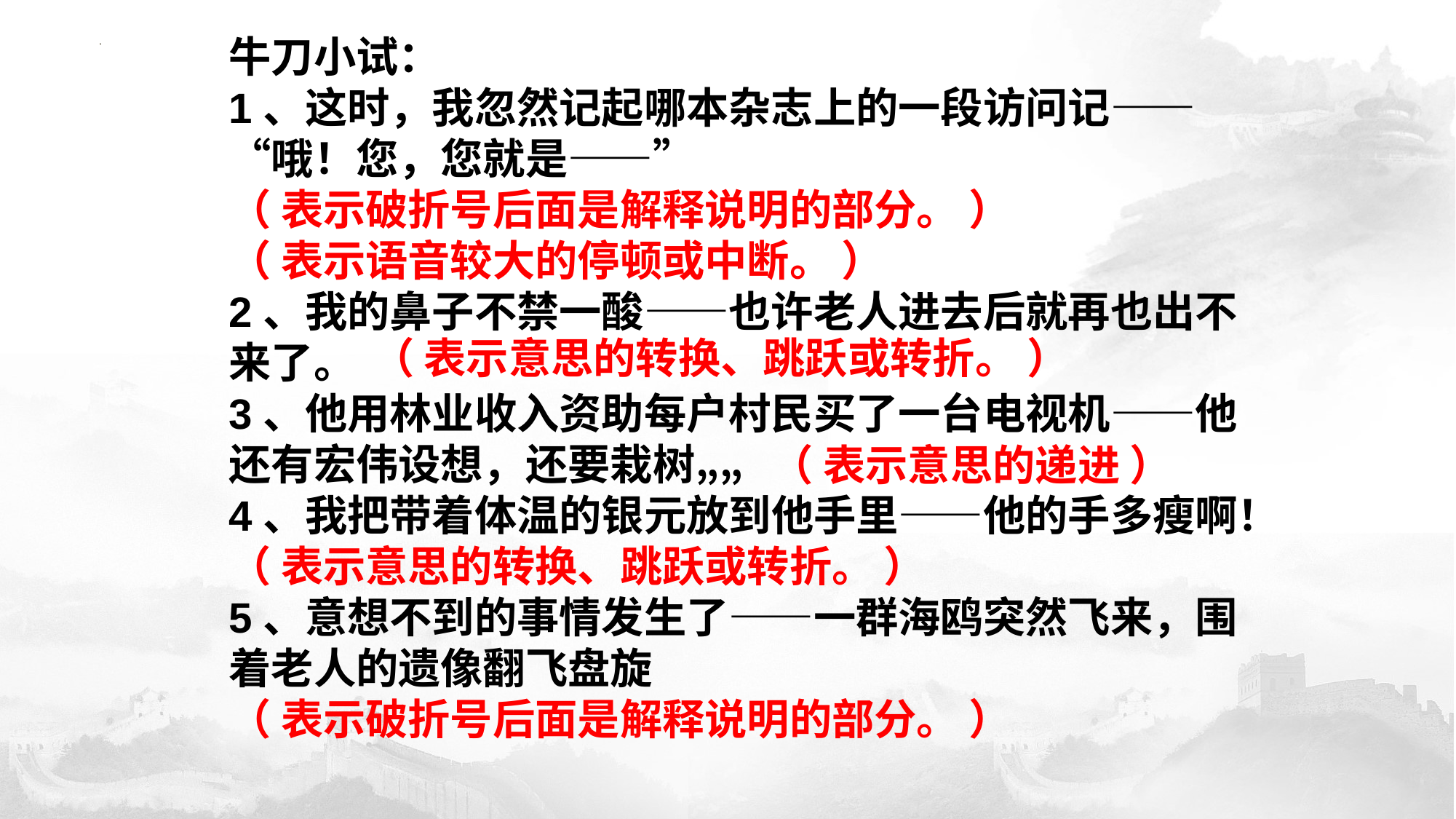

牛刀小试：
1、这时，我忽然记起哪本杂志上的一段访问记——“哦！您，您就是——”
（ 表示破折号后面是解释说明的部分。 ）
（ 表示语音较大的停顿或中断。 ）
2、我的鼻子不禁一酸——也许老人进去后就再也出不来了。
3、他用林业收入资助每户村民买了一台电视机——他还有宏伟设想，还要栽树„„
4、我把带着体温的银元放到他手里——他的手多瘦啊！
（ 表示意思的转换、跳跃或转折。 ）
5、意想不到的事情发生了——一群海鸥突然飞来，围着老人的遗像翻飞盘旋
（ 表示破折号后面是解释说明的部分。 ）
（ 表示意思的转换、跳跃或转折。 ）
（ 表示意思的递进 ）